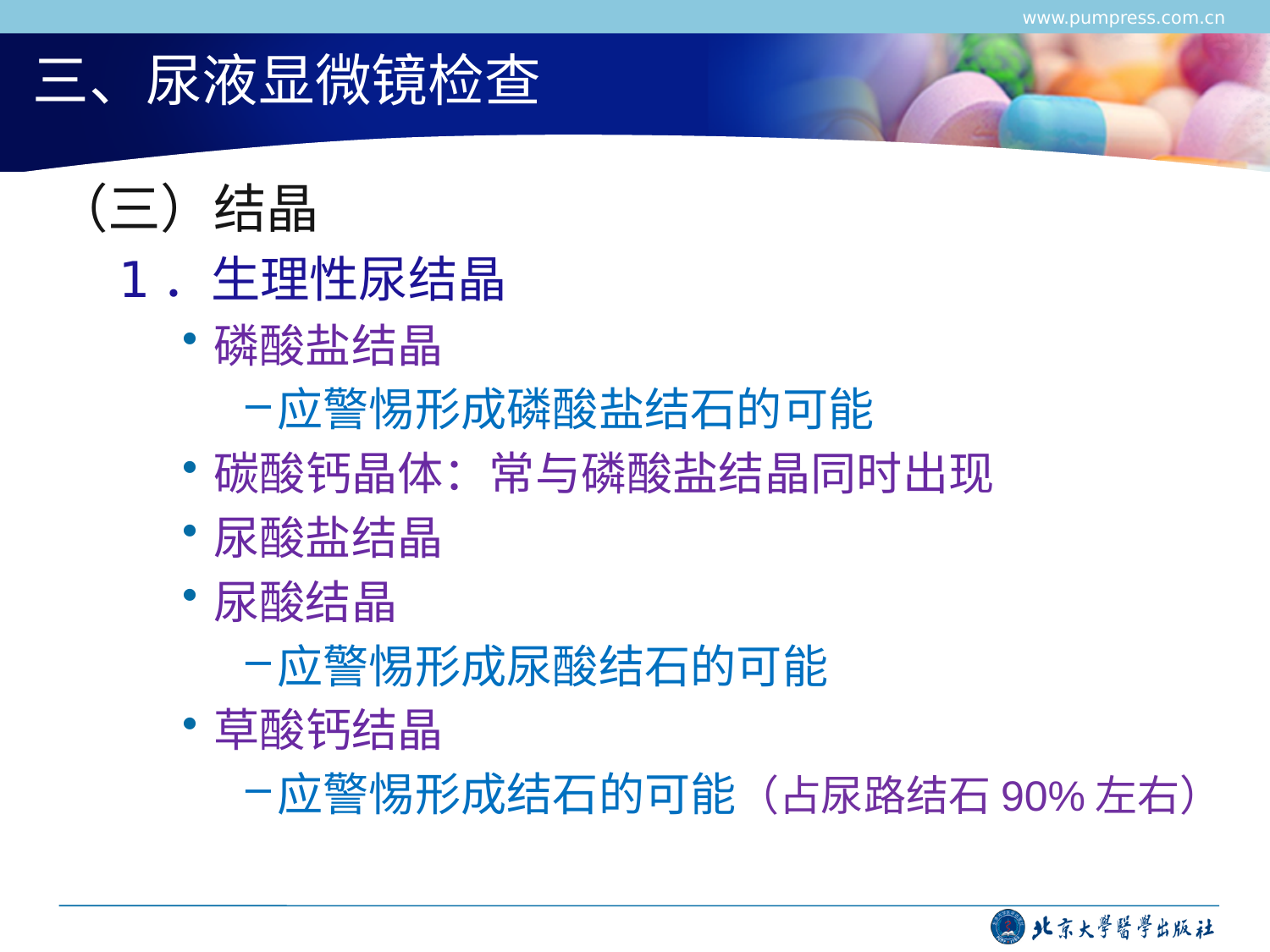

www.pumpress.com.cn
# 三、尿液显微镜检查
（三）结晶
1．生理性尿结晶
磷酸盐结晶
应警惕形成磷酸盐结石的可能
碳酸钙晶体：常与磷酸盐结晶同时出现
尿酸盐结晶
尿酸结晶
应警惕形成尿酸结石的可能
草酸钙结晶
应警惕形成结石的可能（占尿路结石90%左右）